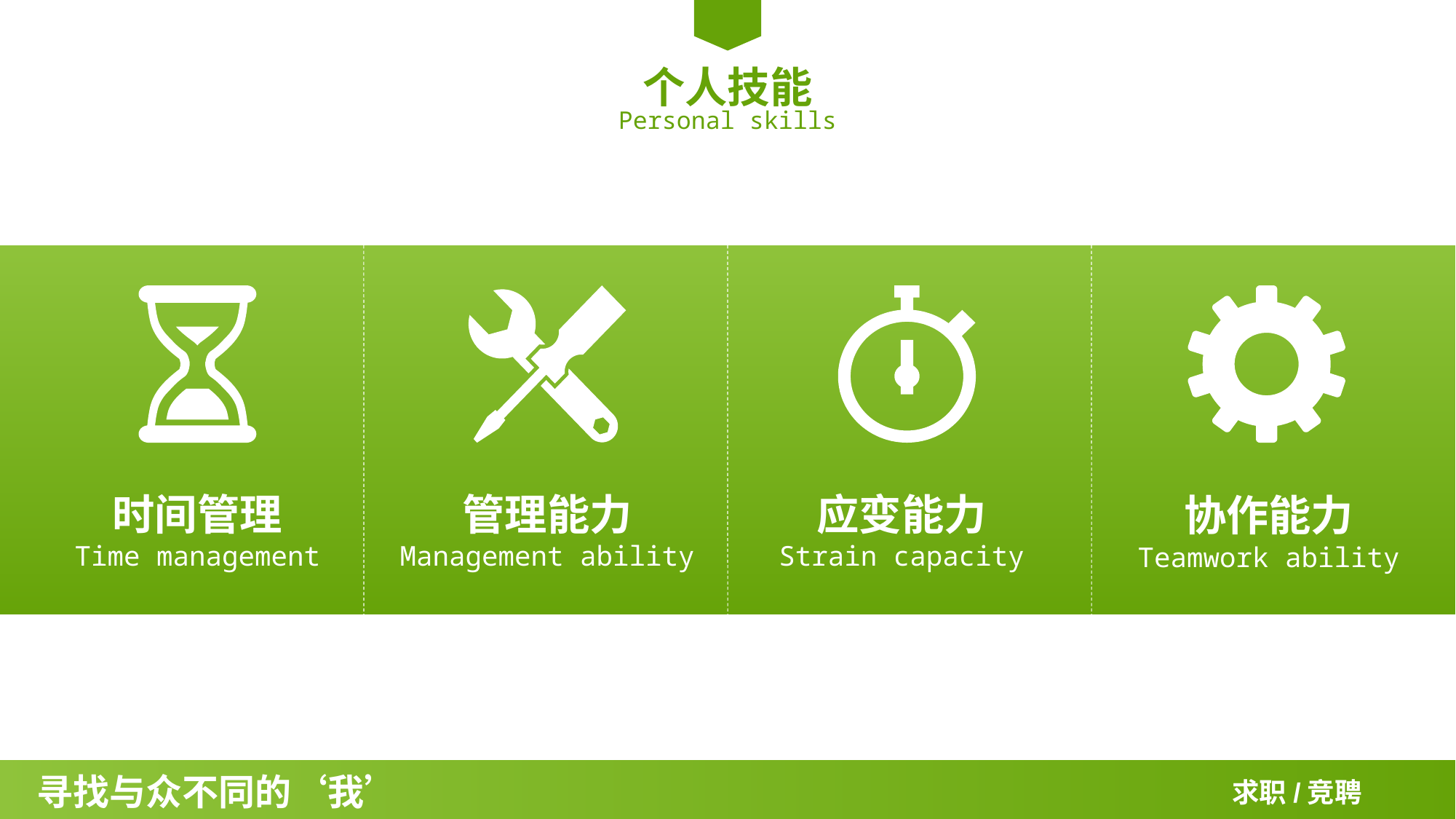

个人技能
Personal skills

时间管理
Time management
管理能力
Management ability
应变能力
Strain capacity
协作能力
Teamwork ability

寻找与众不同的‘我’
求职/竞聘